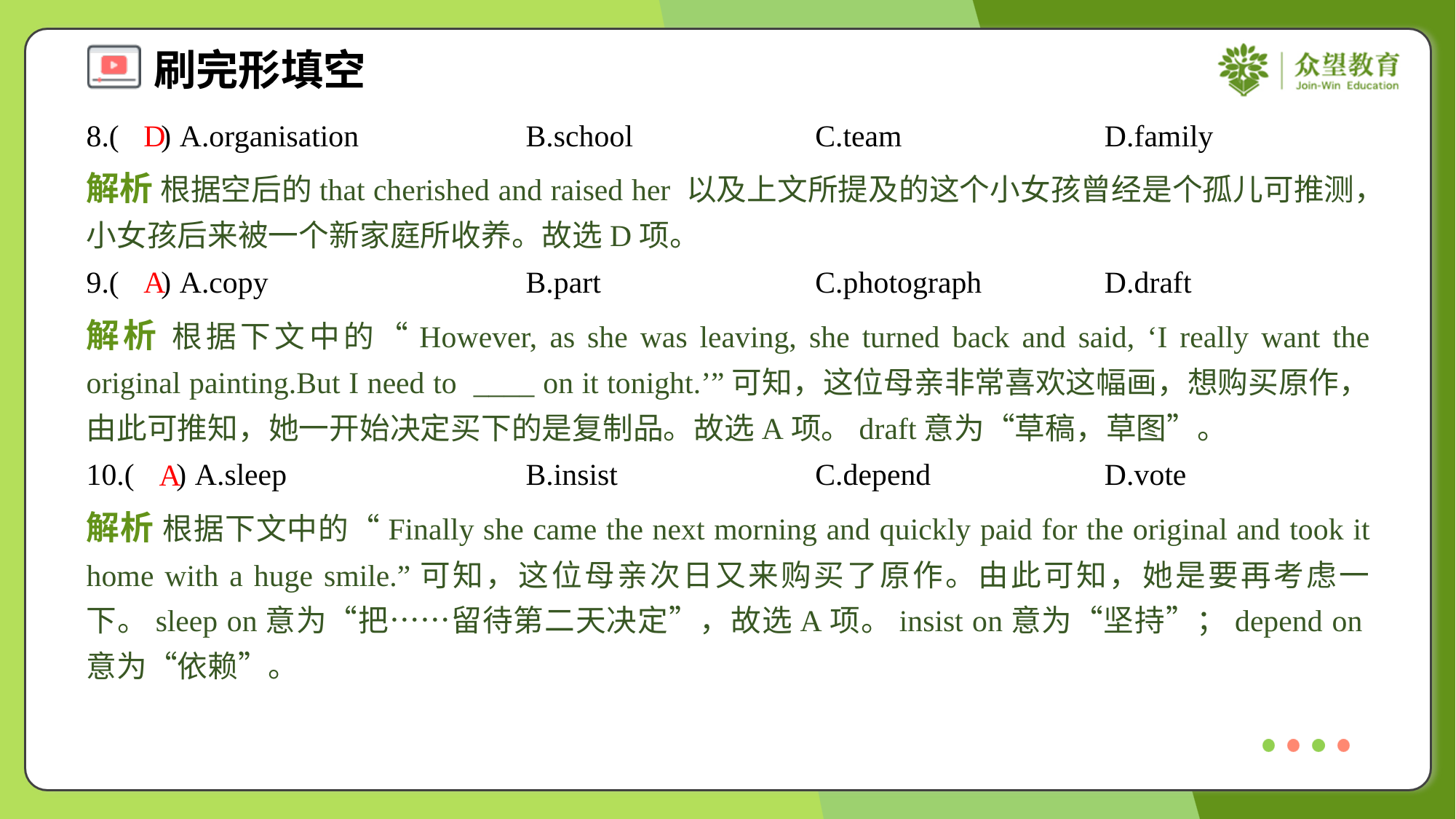

8.(     ) A.organisation	B.school	C.team	D.family
D
解析 根据空后的that cherished and raised her 以及上文所提及的这个小女孩曾经是个孤儿可推测，小女孩后来被一个新家庭所收养。故选D项。
9.(     ) A.copy	B.part	C.photograph	D.draft
A
解析 根据下文中的“However, as she was leaving, she turned back and said, ‘I really want the original painting.But I need to  ____ on it tonight.’”可知，这位母亲非常喜欢这幅画，想购买原作，由此可推知，她一开始决定买下的是复制品。故选A项。draft意为“草稿，草图”。
10.(     ) A.sleep	B.insist	C.depend	D.vote
A
解析 根据下文中的“Finally she came the next morning and quickly paid for the original and took it home with a huge smile.”可知，这位母亲次日又来购买了原作。由此可知，她是要再考虑一下。sleep on意为“把……留待第二天决定”，故选A项。insist on意为“坚持”；depend on意为“依赖”。